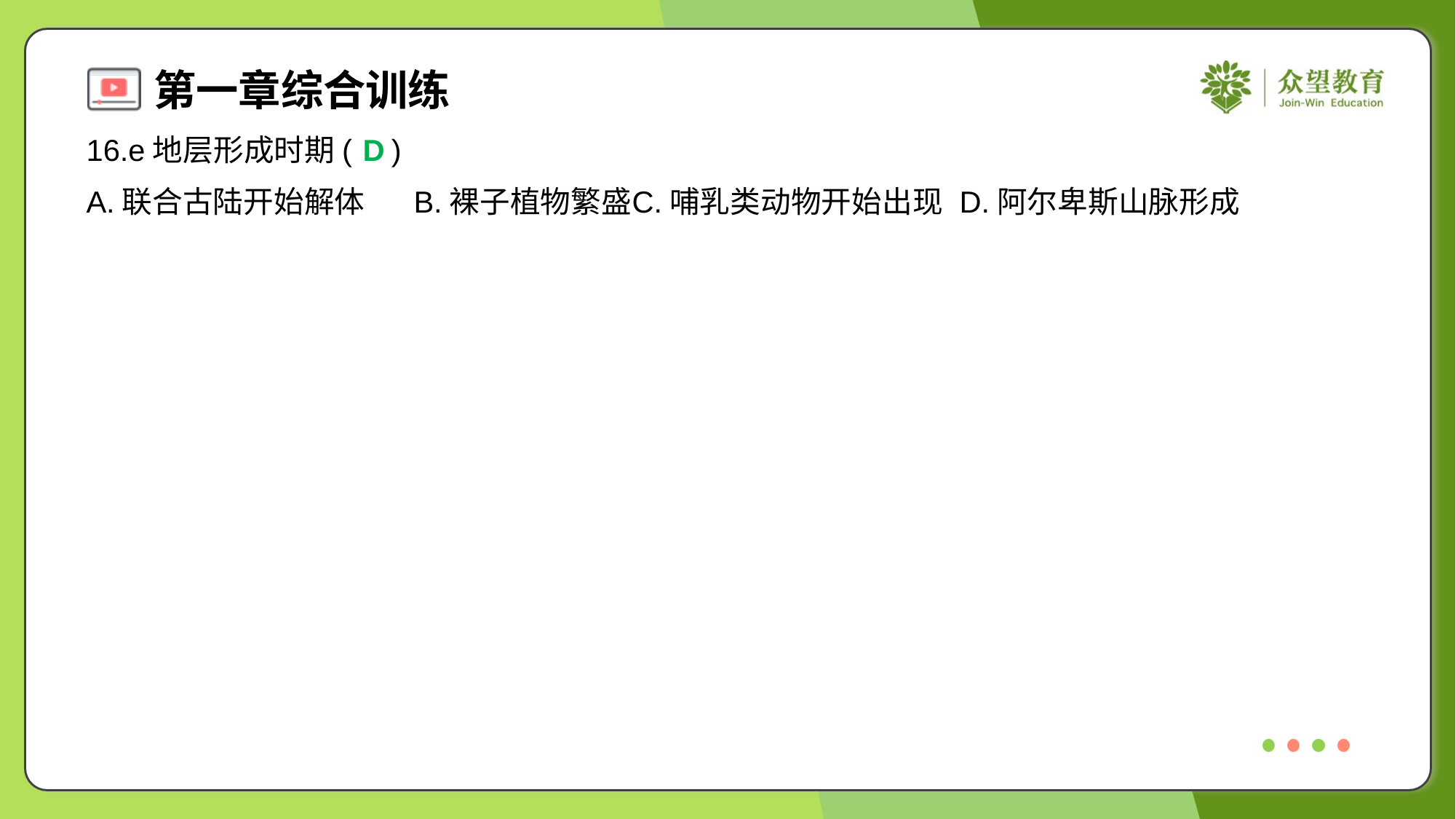

16.e地层形成时期(     )
D
A.联合古陆开始解体	B.裸子植物繁盛	C.哺乳类动物开始出现	D.阿尔卑斯山脉形成